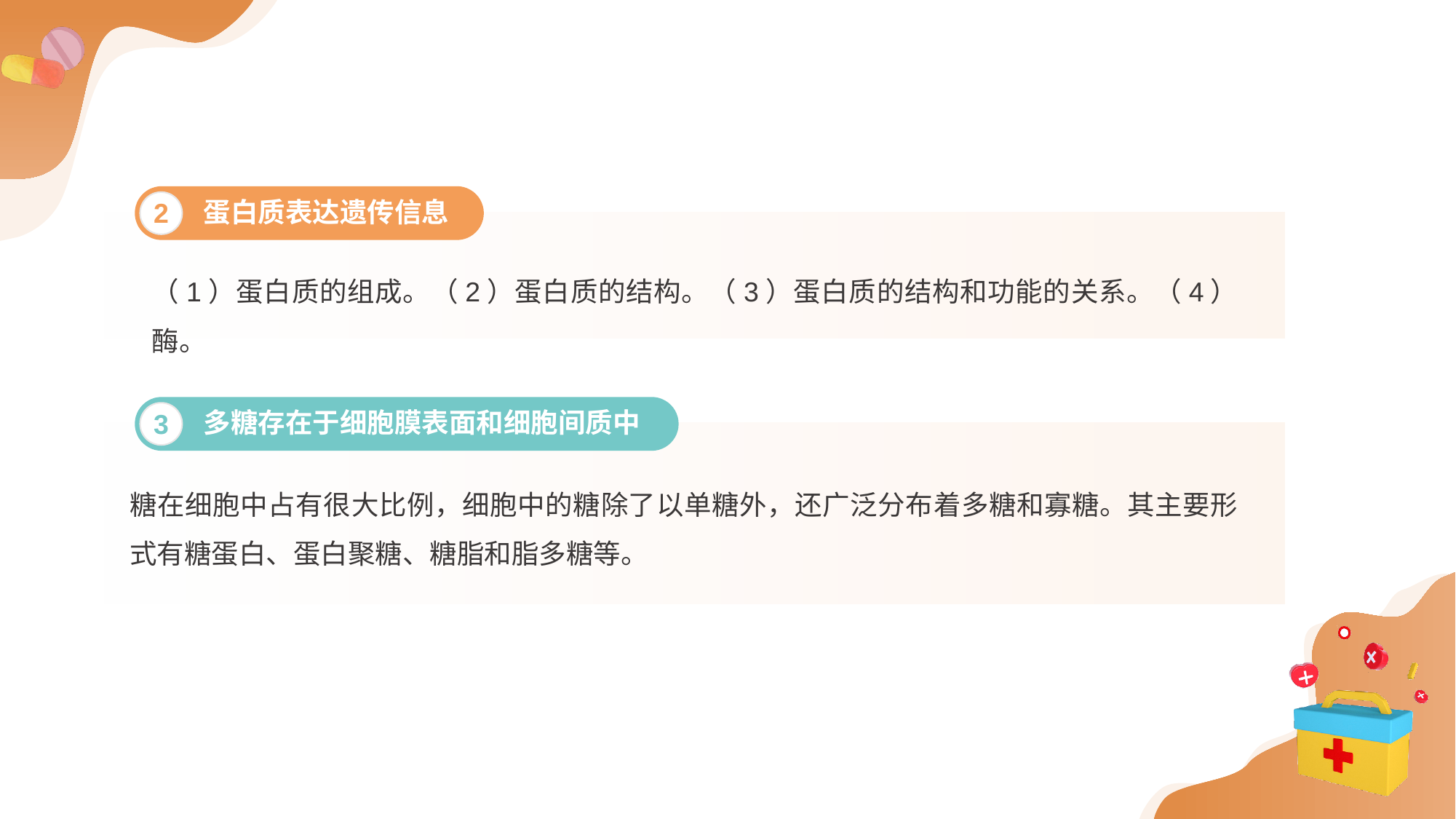

蛋白质表达遗传信息

2

（1）蛋白质的组成。（2）蛋白质的结构。（3）蛋白质的结构和功能的关系。（4）酶。

多糖存在于细胞膜表面和细胞间质中

3

糖在细胞中占有很大比例，细胞中的糖除了以单糖外，还广泛分布着多糖和寡糖。其主要形式有糖蛋白、蛋白聚糖、糖脂和脂多糖等。